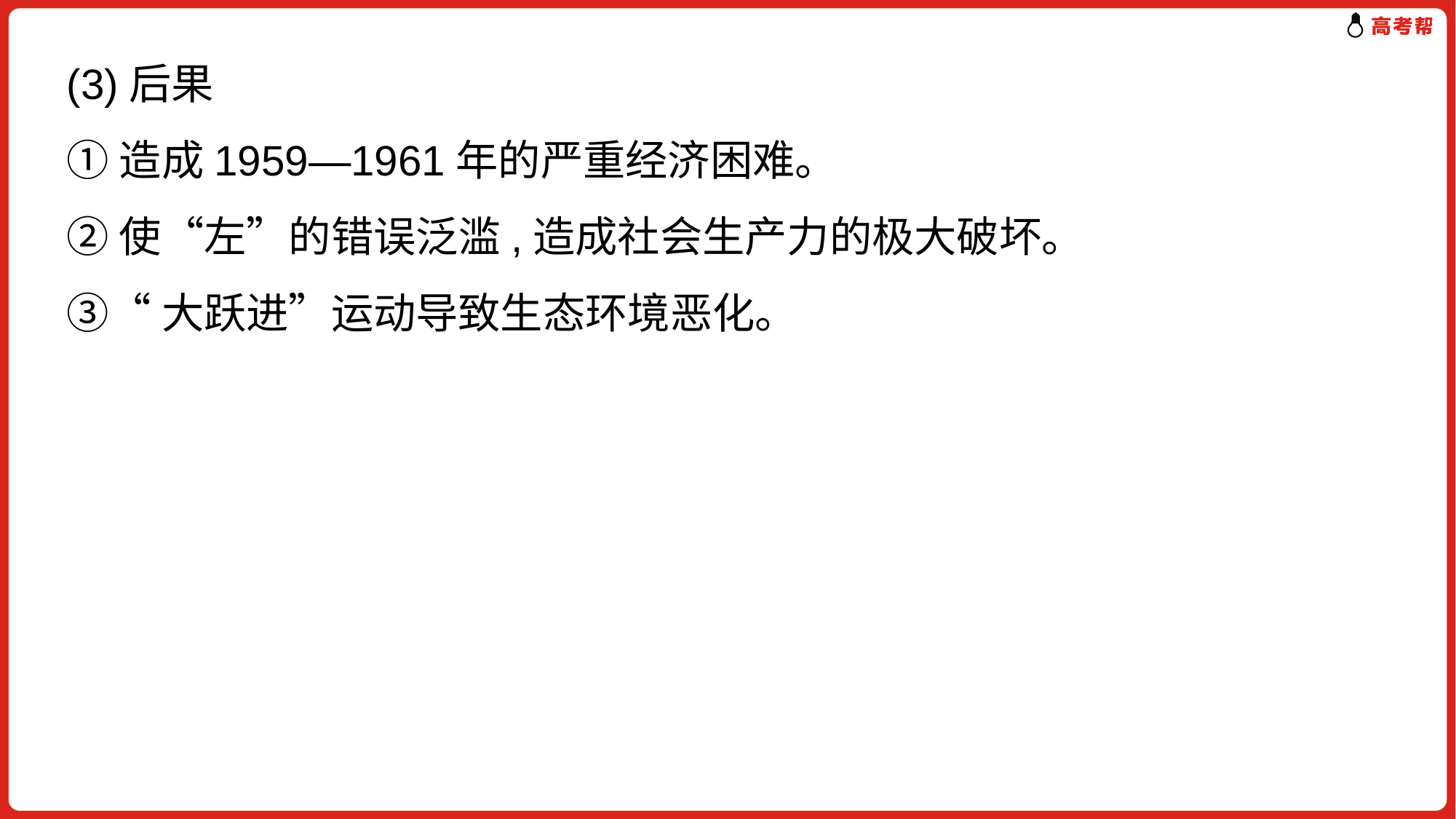

(3)后果
①造成1959—1961年的严重经济困难。
②使“左”的错误泛滥,造成社会生产力的极大破坏。
③“大跃进”运动导致生态环境恶化。